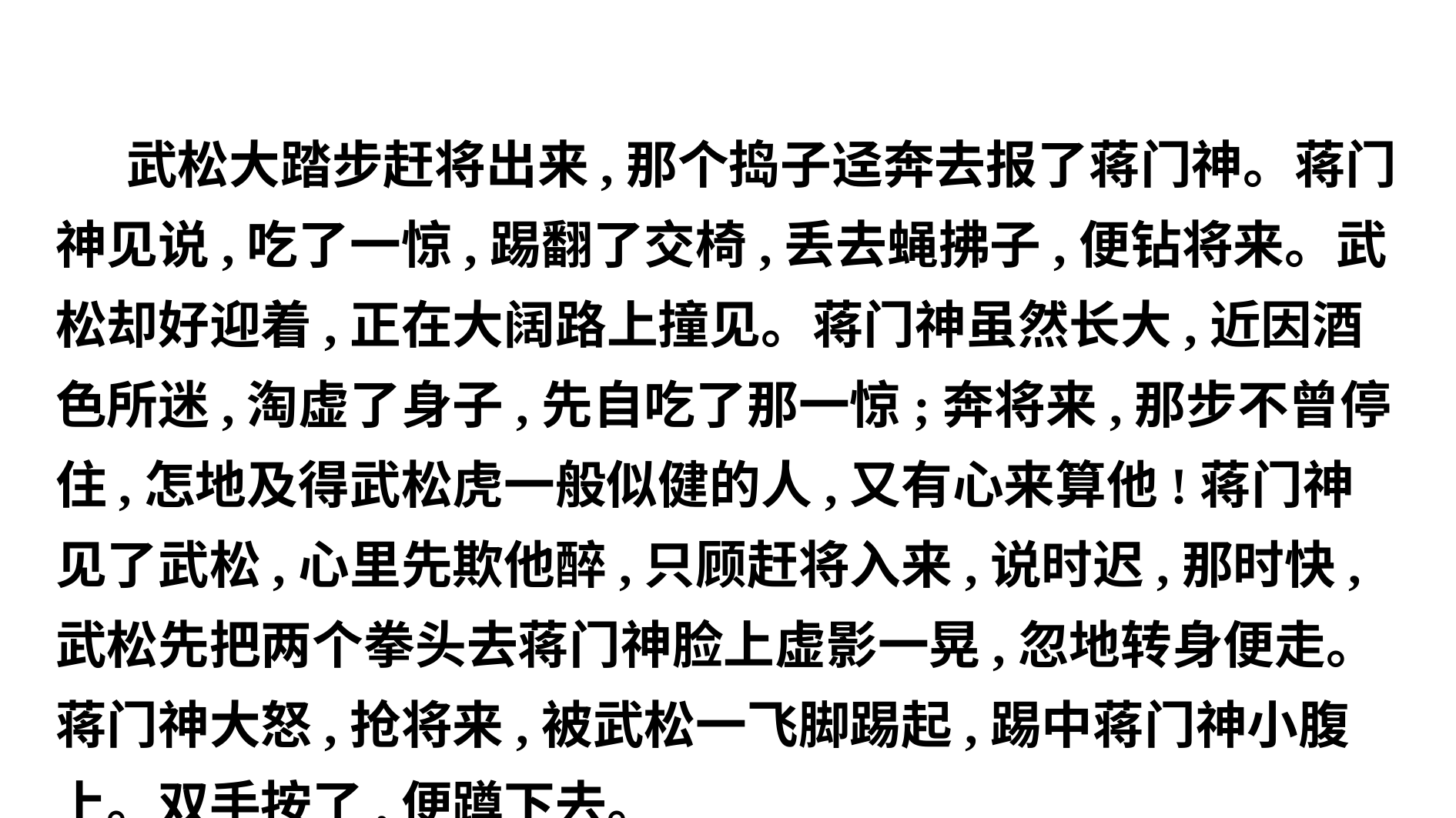

武松大踏步赶将出来,那个捣子迳奔去报了蒋门神。蒋门神见说,吃了一惊,踢翻了交椅,丢去蝇拂子,便钻将来。武松却好迎着,正在大阔路上撞见。蒋门神虽然长大,近因酒色所迷,淘虚了身子,先自吃了那一惊;奔将来,那步不曾停住,怎地及得武松虎一般似健的人,又有心来算他!蒋门神见了武松,心里先欺他醉,只顾赶将入来,说时迟,那时快,武松先把两个拳头去蒋门神脸上虚影一晃,忽地转身便走。蒋门神大怒,抢将来,被武松一飞脚踢起,踢中蒋门神小腹上。双手按了,便蹲下去。